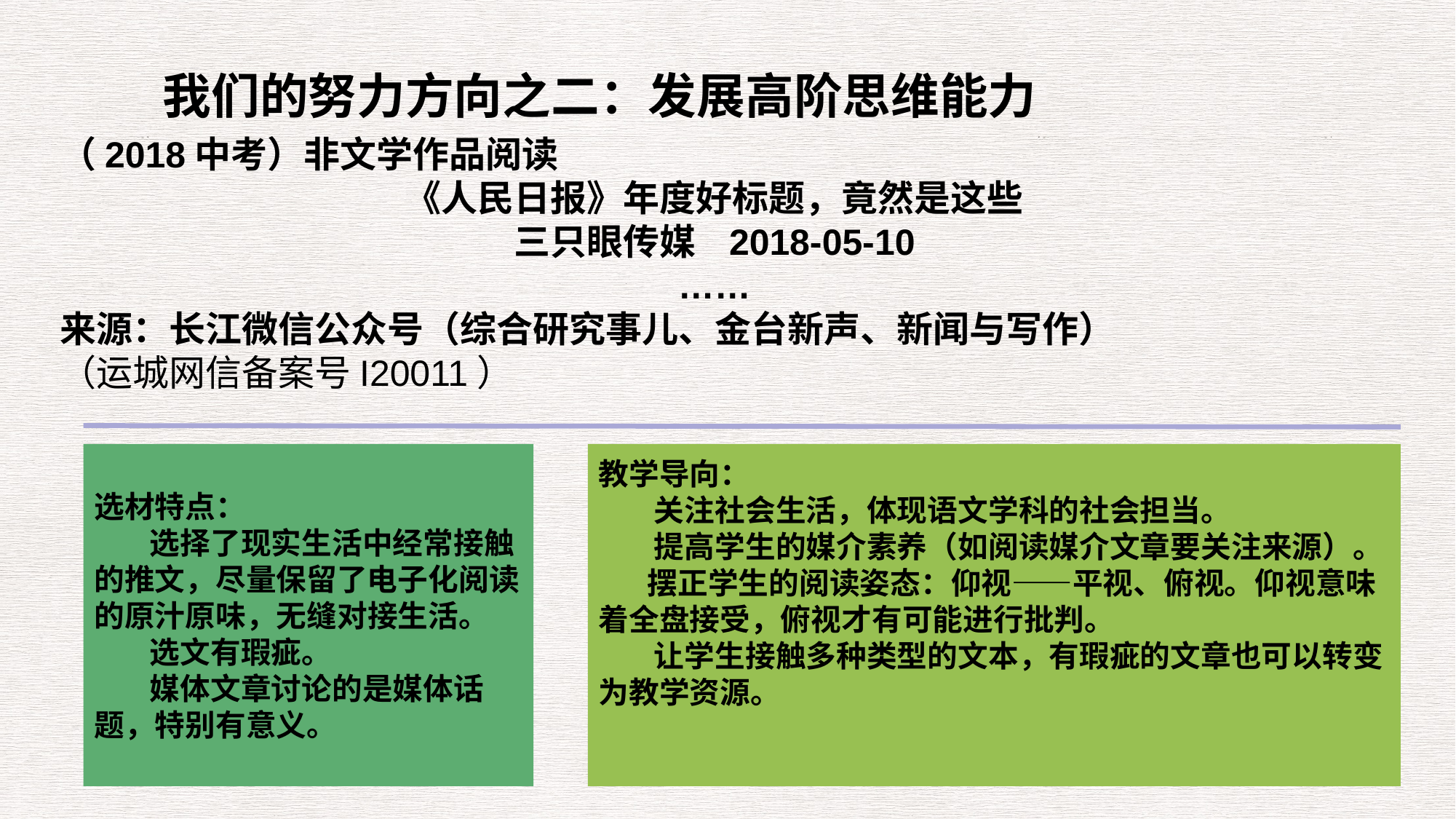

我们的努力方向之二：发展高阶思维能力
（2018中考）非文学作品阅读
《人民日报》年度好标题，竟然是这些
三只眼传媒   2018-05-10
……
来源：长江微信公众号（综合研究事儿、金台新声、新闻与写作）
（运城网信备案号I20011）

选材特点：
       选择了现实生活中经常接触的推文，尽量保留了电子化阅读的原汁原味，无缝对接生活。
       选文有瑕疵。
       媒体文章讨论的是媒体话题，特别有意义。
教学导向：
       关注社会生活，体现语文学科的社会担当。
       提高学生的媒介素养（如阅读媒介文章要关注来源）。
      摆正学生的阅读姿态：仰视——平视、俯视。仰视意味着全盘接受，俯视才有可能进行批判。
       让学生接触多种类型的文本，有瑕疵的文章也可以转变为教学资源。